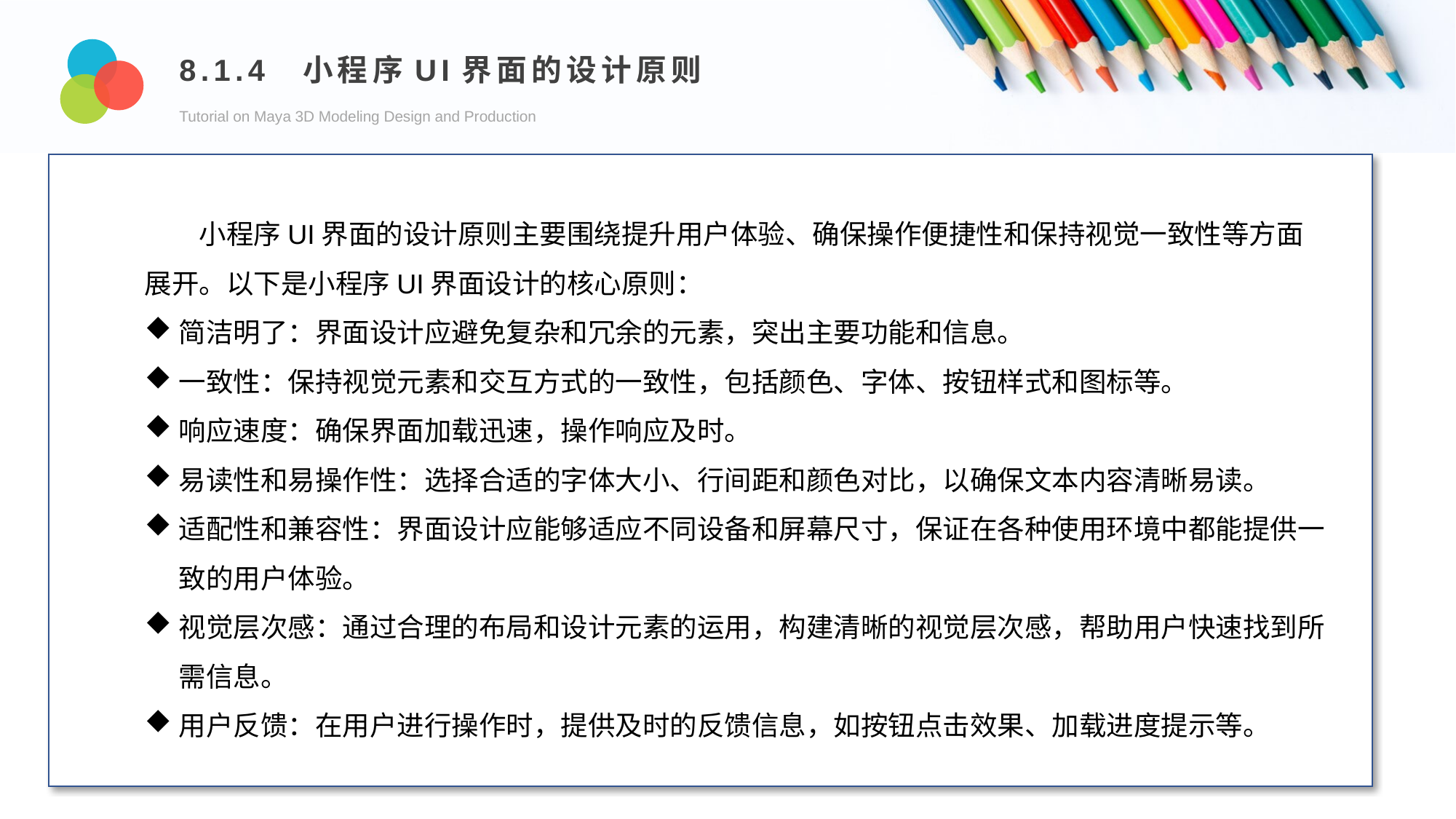

8.1.4  小程序UI界面的设计原则
Tutorial on Maya 3D Modeling Design and Production
Design and Production
小程序UI界面的设计原则主要围绕提升用户体验、确保操作便捷性和保持视觉一致性等方面展开。以下是小程序UI界面设计的核心原则：
简洁明了：界面设计应避免复杂和冗余的元素，突出主要功能和信息。
一致性：保持视觉元素和交互方式的一致性，包括颜色、字体、按钮样式和图标等。
响应速度：确保界面加载迅速，操作响应及时。
易读性和易操作性：选择合适的字体大小、行间距和颜色对比，以确保文本内容清晰易读。
适配性和兼容性：界面设计应能够适应不同设备和屏幕尺寸，保证在各种使用环境中都能提供一致的用户体验。
视觉层次感：通过合理的布局和设计元素的运用，构建清晰的视觉层次感，帮助用户快速找到所需信息。
用户反馈：在用户进行操作时，提供及时的反馈信息，如按钮点击效果、加载进度提示等。